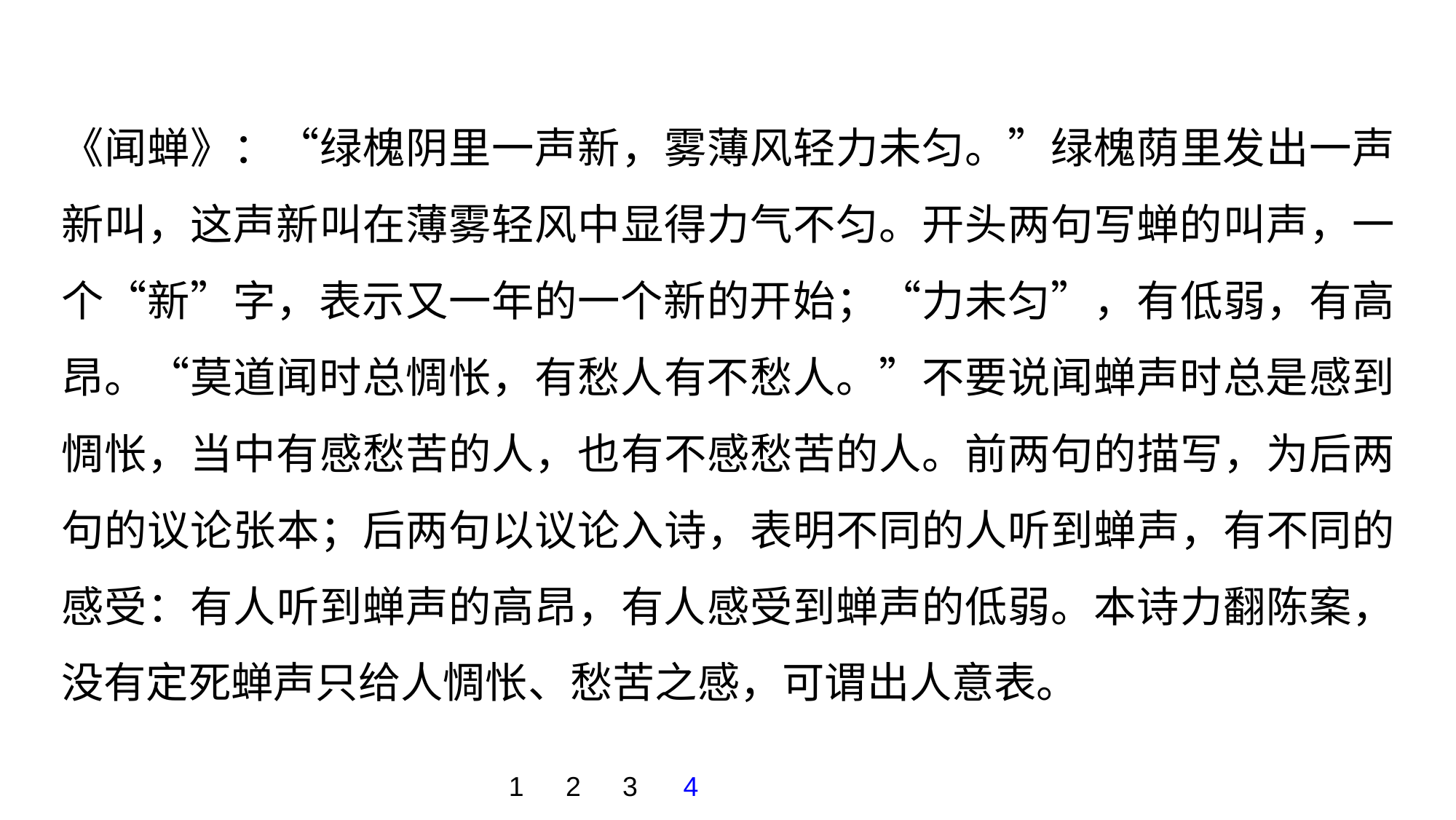

《闻蝉》：“绿槐阴里一声新，雾薄风轻力未匀。”绿槐荫里发出一声新叫，这声新叫在薄雾轻风中显得力气不匀。开头两句写蝉的叫声，一个“新”字，表示又一年的一个新的开始；“力未匀”，有低弱，有高昂。“莫道闻时总惆怅，有愁人有不愁人。”不要说闻蝉声时总是感到惆怅，当中有感愁苦的人，也有不感愁苦的人。前两句的描写，为后两句的议论张本；后两句以议论入诗，表明不同的人听到蝉声，有不同的感受：有人听到蝉声的高昂，有人感受到蝉声的低弱。本诗力翻陈案，没有定死蝉声只给人惆怅、愁苦之感，可谓出人意表。
1
2
3
4